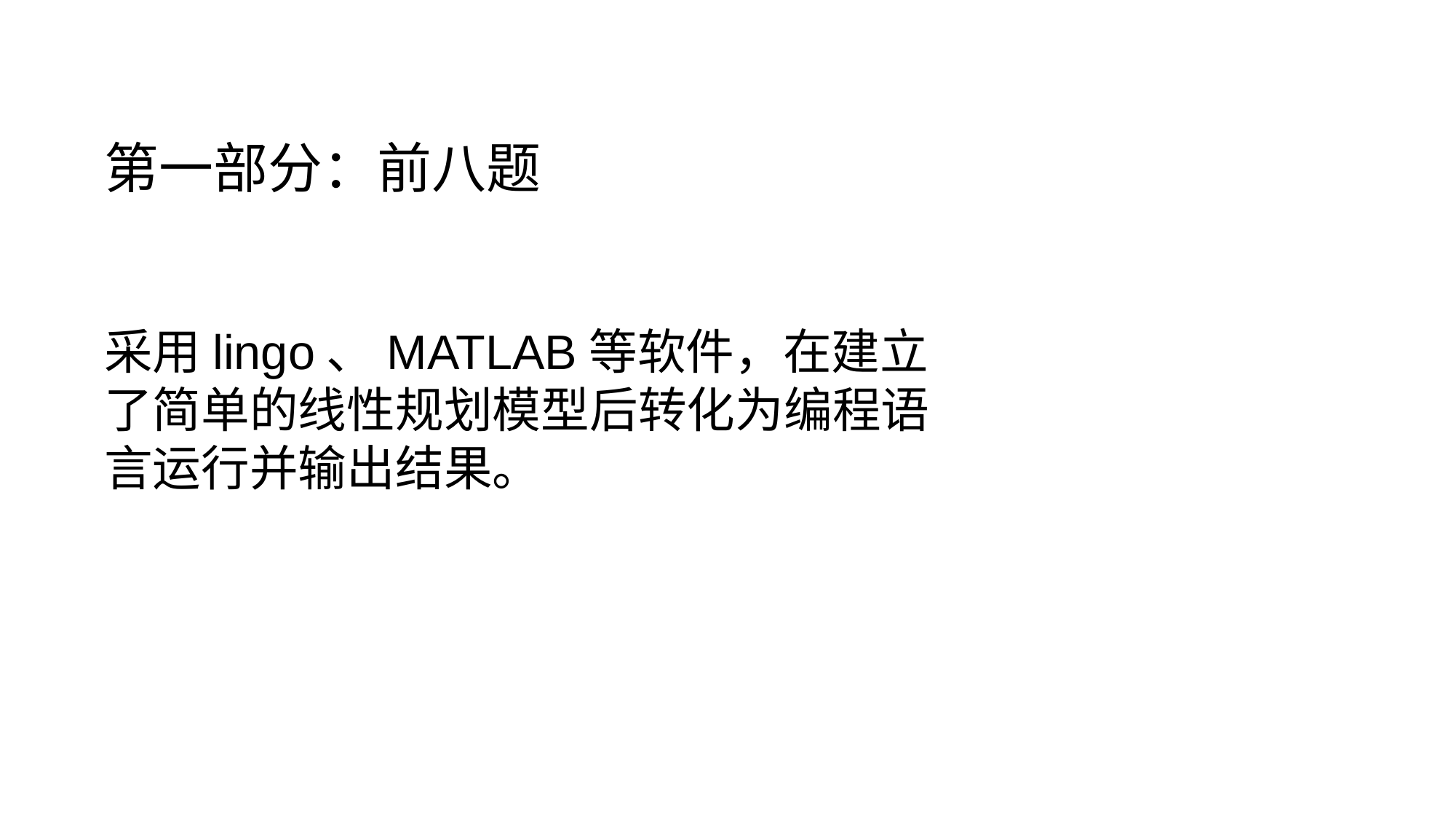

第一部分：前八题
采用lingo、MATLAB等软件，在建立了简单的线性规划模型后转化为编程语言运行并输出结果。